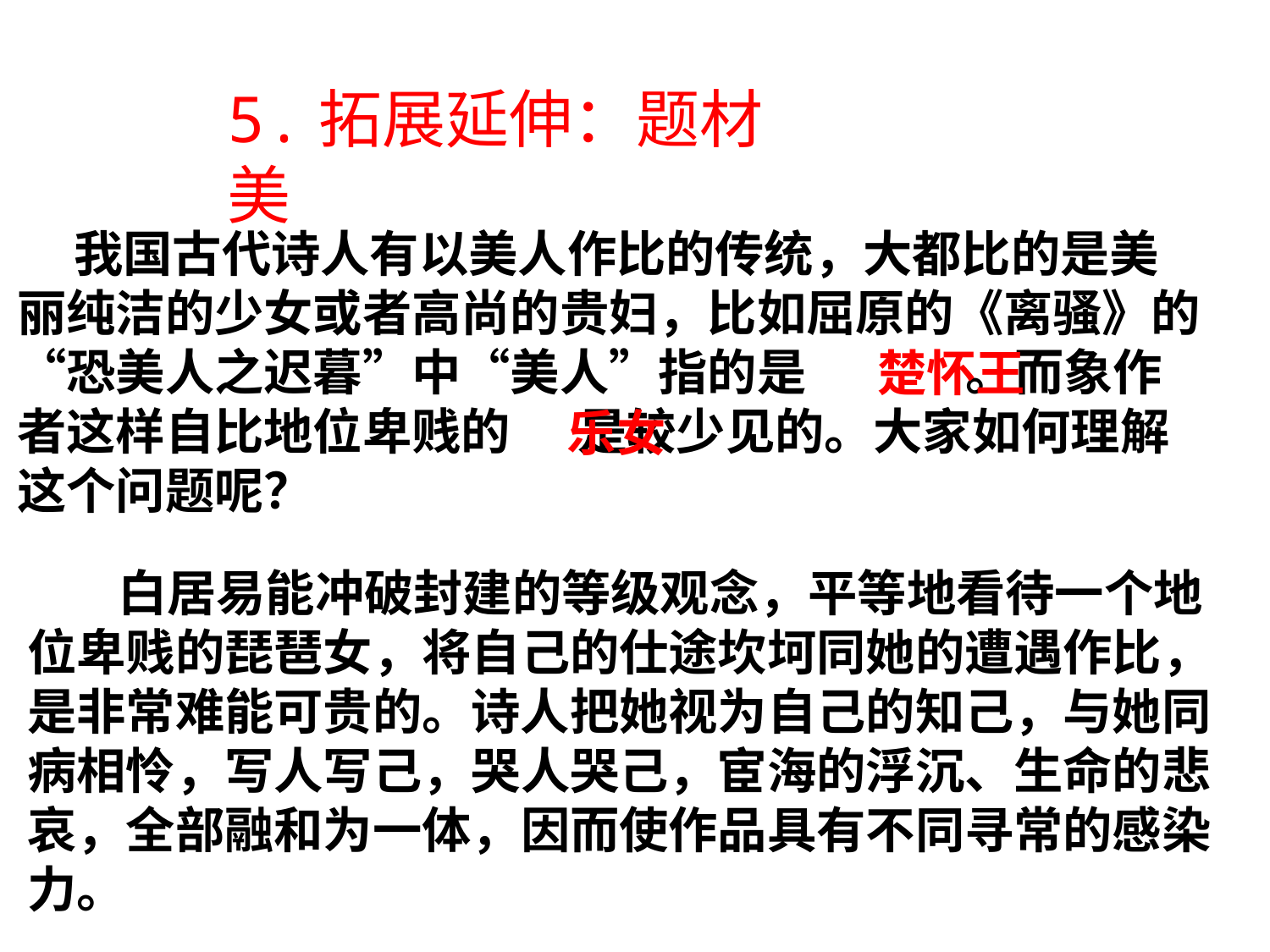

5.拓展延伸：题材美
    我国古代诗人有以美人作比的传统，大都比的是美丽纯洁的少女或者高尚的贵妇，比如屈原的《离骚》的“恐美人之迟暮”中“美人”指的是　　　 。而象作者这样自比地位卑贱的      是较少见的。大家如何理解这个问题呢？
楚怀王
乐女
       白居易能冲破封建的等级观念，平等地看待一个地位卑贱的琵琶女，将自己的仕途坎坷同她的遭遇作比，是非常难能可贵的。诗人把她视为自己的知己，与她同病相怜，写人写己，哭人哭己，宦海的浮沉、生命的悲哀，全部融和为一体，因而使作品具有不同寻常的感染力。